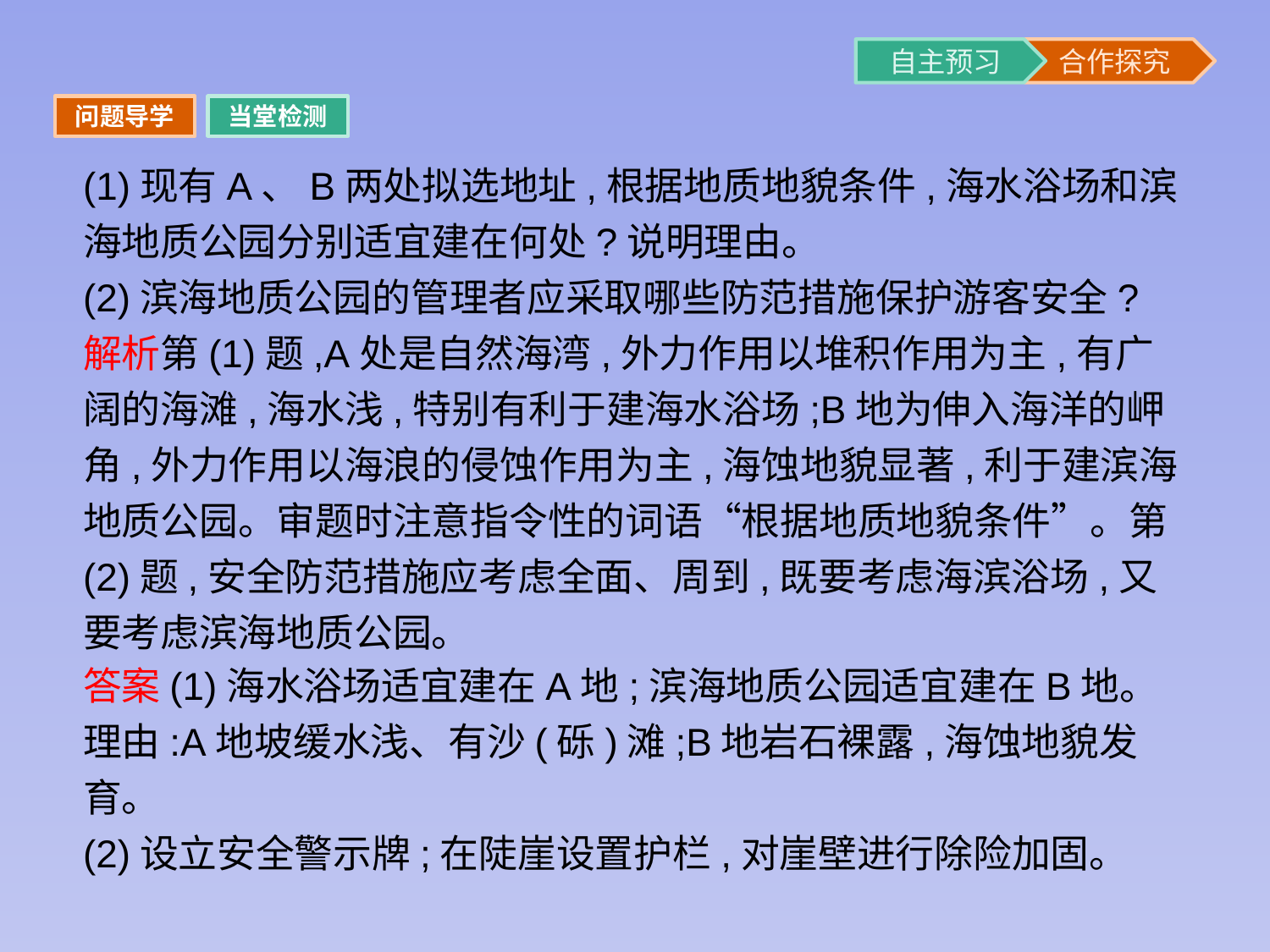

问题导学
当堂检测
(1)现有A、B两处拟选地址,根据地质地貌条件,海水浴场和滨海地质公园分别适宜建在何处?说明理由。
(2)滨海地质公园的管理者应采取哪些防范措施保护游客安全?
解析第(1)题,A处是自然海湾,外力作用以堆积作用为主,有广阔的海滩,海水浅,特别有利于建海水浴场;B地为伸入海洋的岬角,外力作用以海浪的侵蚀作用为主,海蚀地貌显著,利于建滨海地质公园。审题时注意指令性的词语“根据地质地貌条件”。第(2)题,安全防范措施应考虑全面、周到,既要考虑海滨浴场,又要考虑滨海地质公园。
答案(1)海水浴场适宜建在A地;滨海地质公园适宜建在B地。理由:A地坡缓水浅、有沙(砾)滩;B地岩石裸露,海蚀地貌发育。
(2)设立安全警示牌;在陡崖设置护栏,对崖壁进行除险加固。